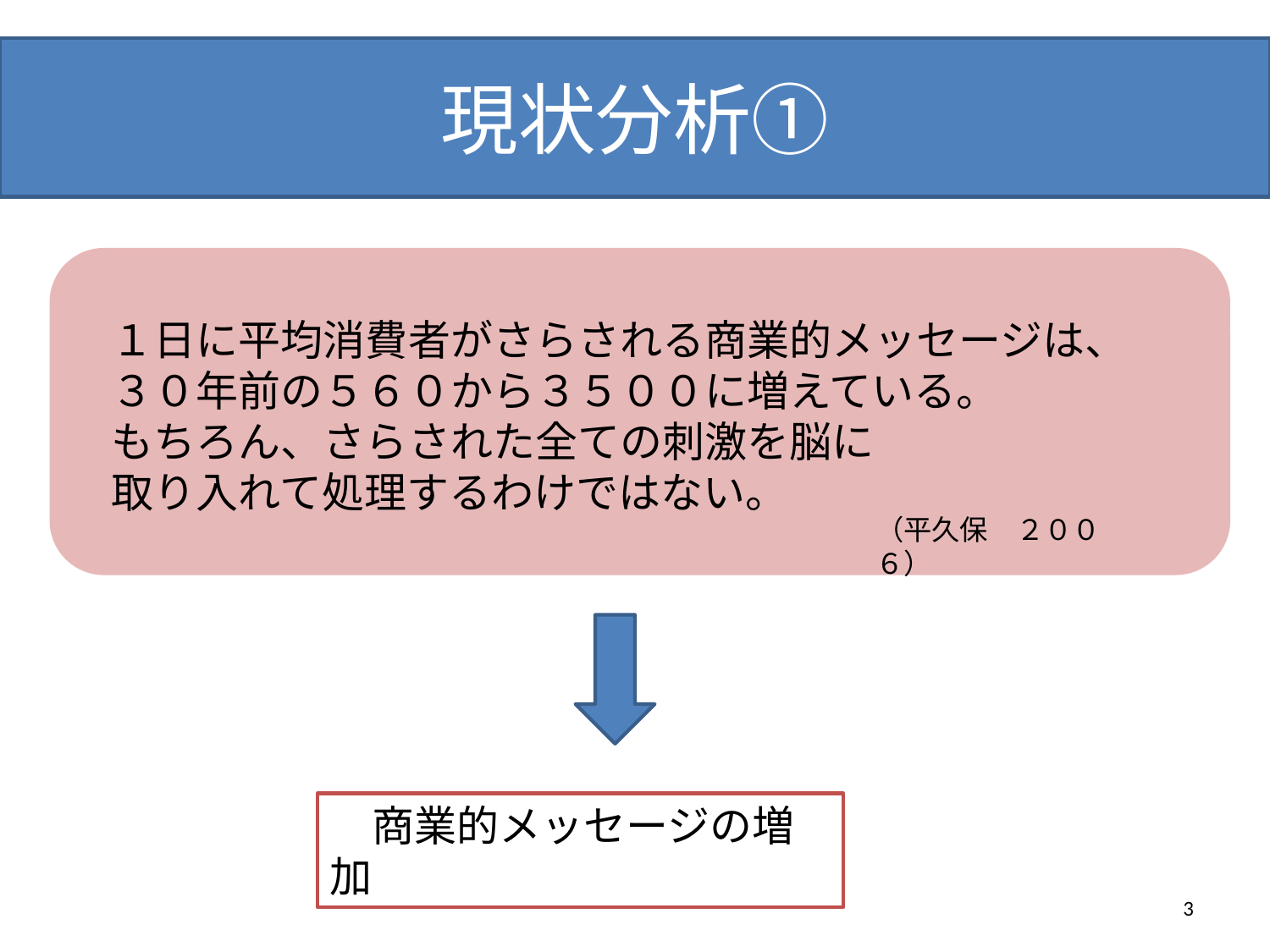

# 現状分析①

１日に平均消費者がさらされる商業的メッセージは、
３０年前の５６０から３５００に増えている。
もちろん、さらされた全ての刺激を脳に
取り入れて処理するわけではない。
（平久保　２００６）

　商業的メッセージの増加
3